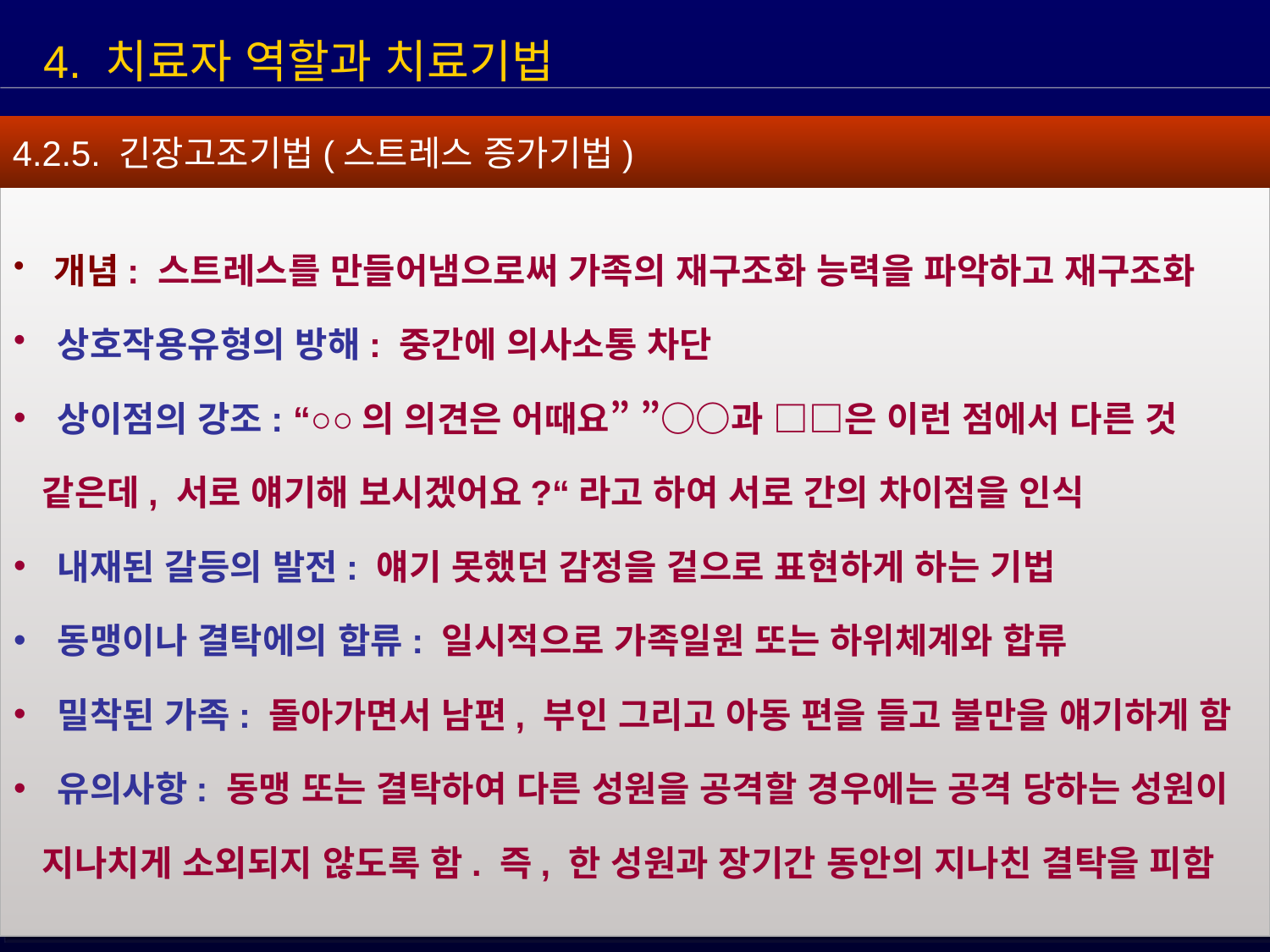

4. 치료자 역할과 치료기법

4.2.5. 긴장고조기법(스트레스 증가기법)

 개념: 스트레스를 만들어냄으로써 가족의 재구조화 능력을 파악하고 재구조화
 상호작용유형의 방해: 중간에 의사소통 차단
 상이점의 강조: “○○의 의견은 어때요” ”○○과 □□은 이런 점에서 다른 것
  같은데, 서로 얘기해 보시겠어요?“라고 하여 서로 간의 차이점을 인식
 내재된 갈등의 발전: 얘기 못했던 감정을 겉으로 표현하게 하는 기법
 동맹이나 결탁에의 합류: 일시적으로 가족일원 또는 하위체계와 합류
 밀착된 가족: 돌아가면서 남편, 부인 그리고 아동 편을 들고 불만을 얘기하게 함
 유의사항: 동맹 또는 결탁하여 다른 성원을 공격할 경우에는 공격 당하는 성원이
  지나치게 소외되지 않도록 함. 즉, 한 성원과 장기간 동안의 지나친 결탁을 피함